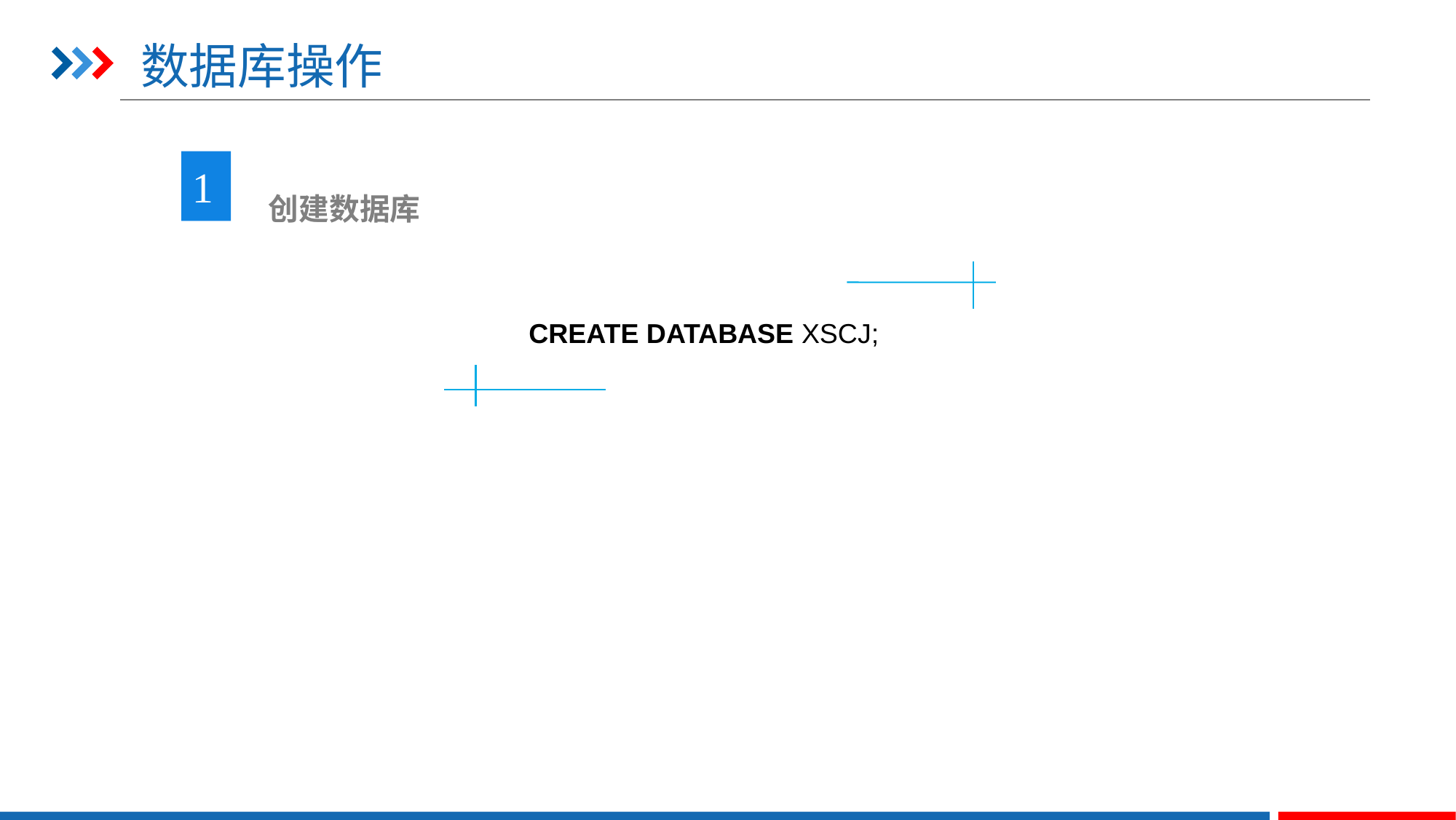

# 数据库操作

1
  创建数据库
 CREATE DATABASE XSCJ;